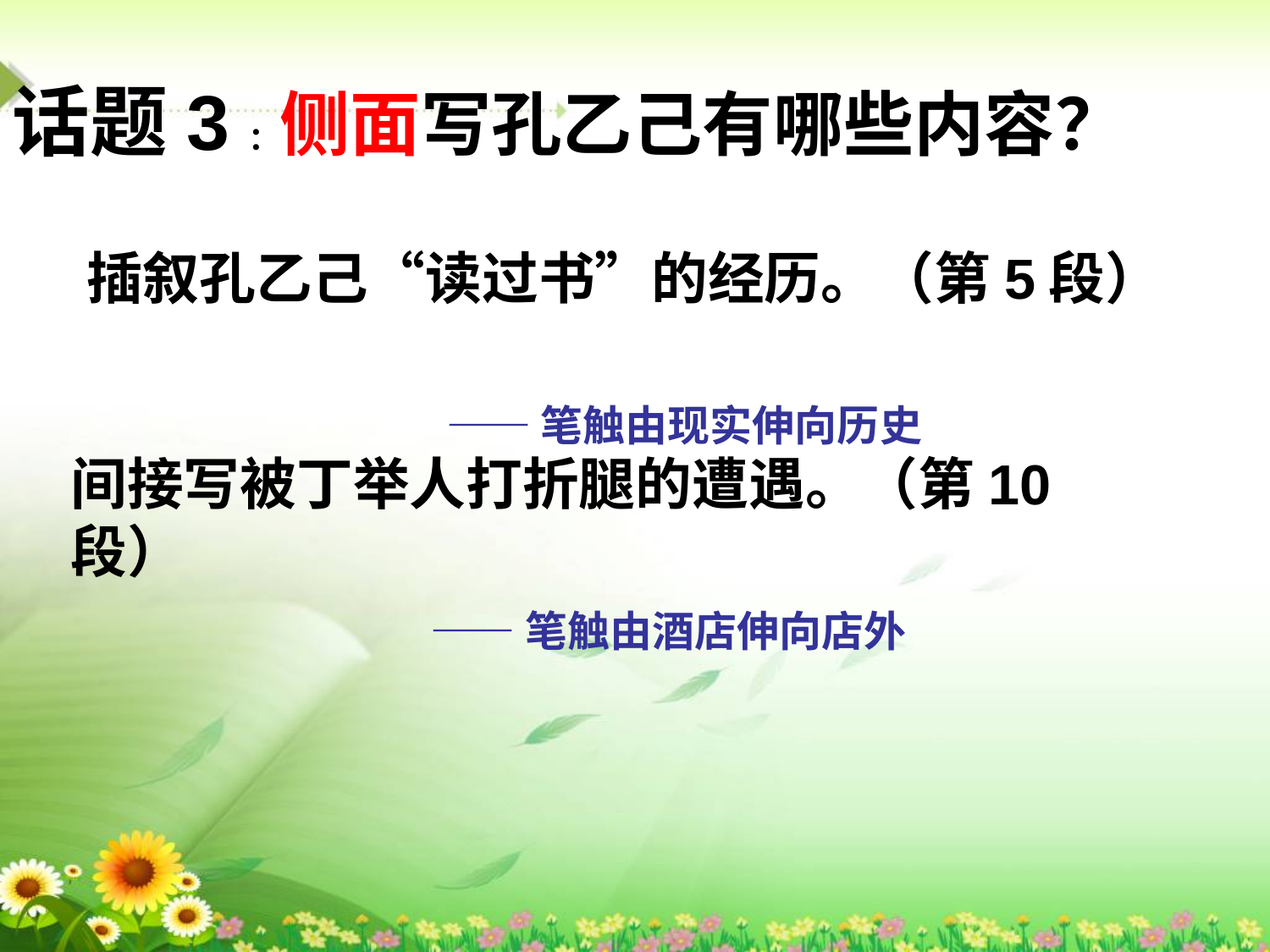

话题3：侧面写孔乙己有哪些内容？
插叙孔乙己“读过书”的经历。（第5段）
                                                  ——笔触由现实伸向历史
间接写被丁举人打折腿的遭遇。（第10段）
                                                  ——笔触由酒店伸向店外